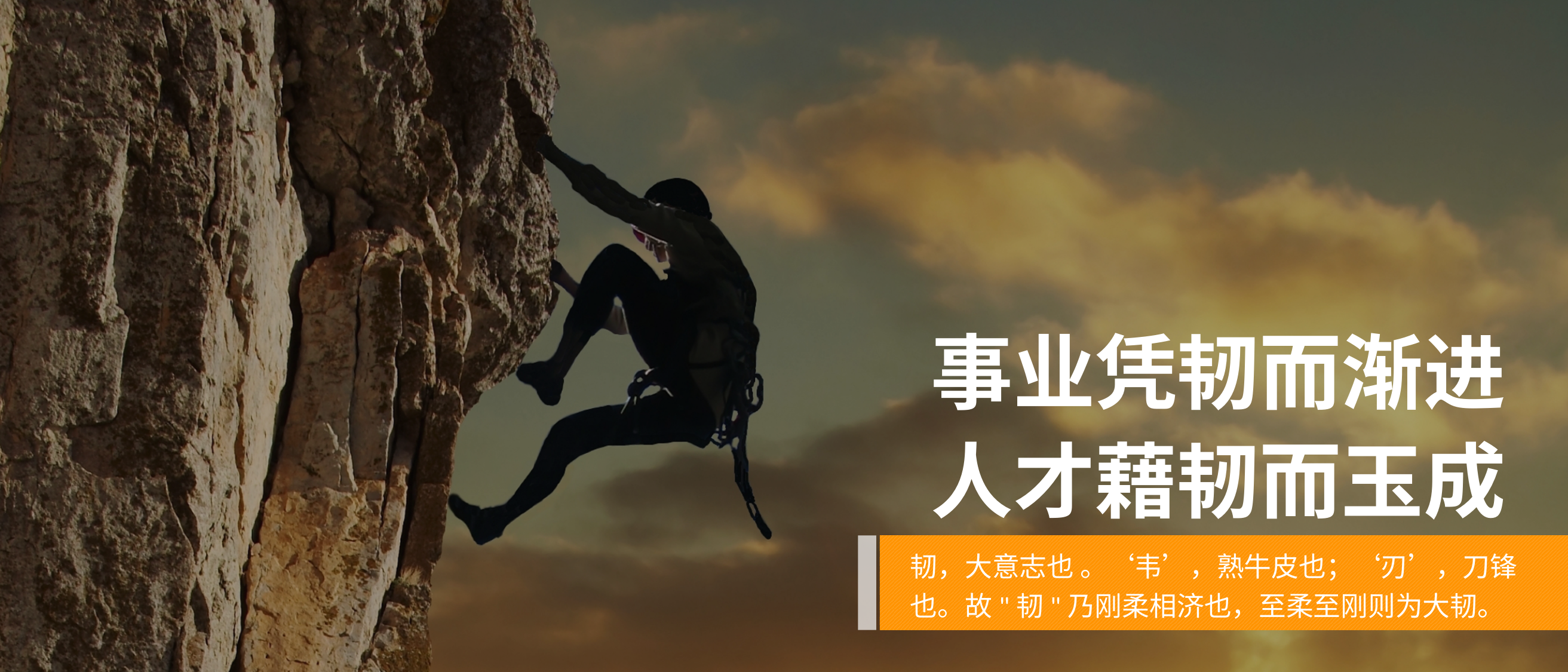

事业凭韧而渐进
人才藉韧而玉成

韧，大意志也 。‘韦’，熟牛皮也；‘刃’，刀锋也。故"韧"乃刚柔相济也，至柔至刚则为大韧。